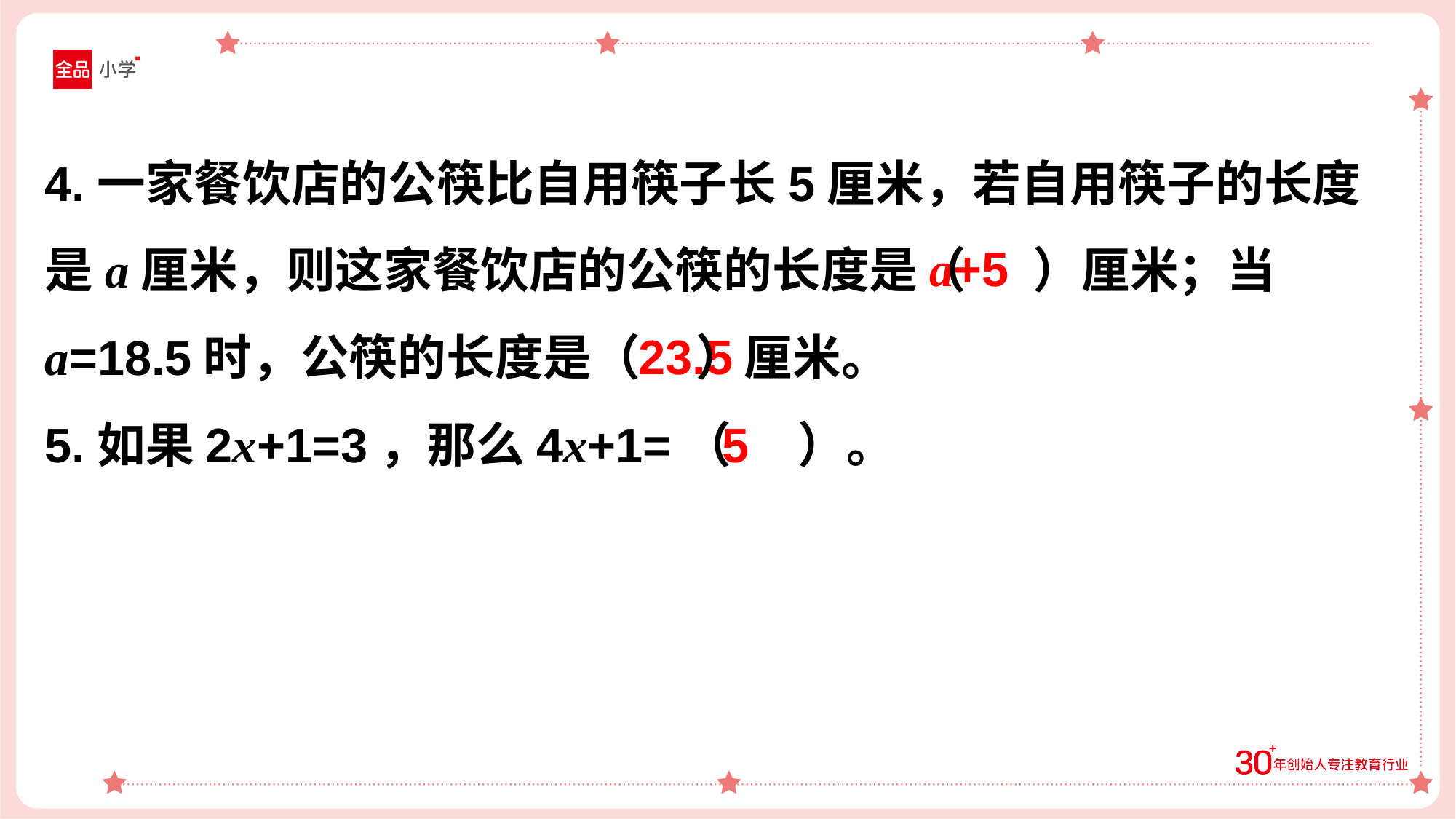

4.一家餐饮店的公筷比自用筷子长5厘米，若自用筷子的长度是a厘米，则这家餐饮店的公筷的长度是（      ）厘米；当a=18.5时，公筷的长度是（     ）厘米。
5.如果2x+1=3，那么4x+1=（      ）。
a+5
23.5
5